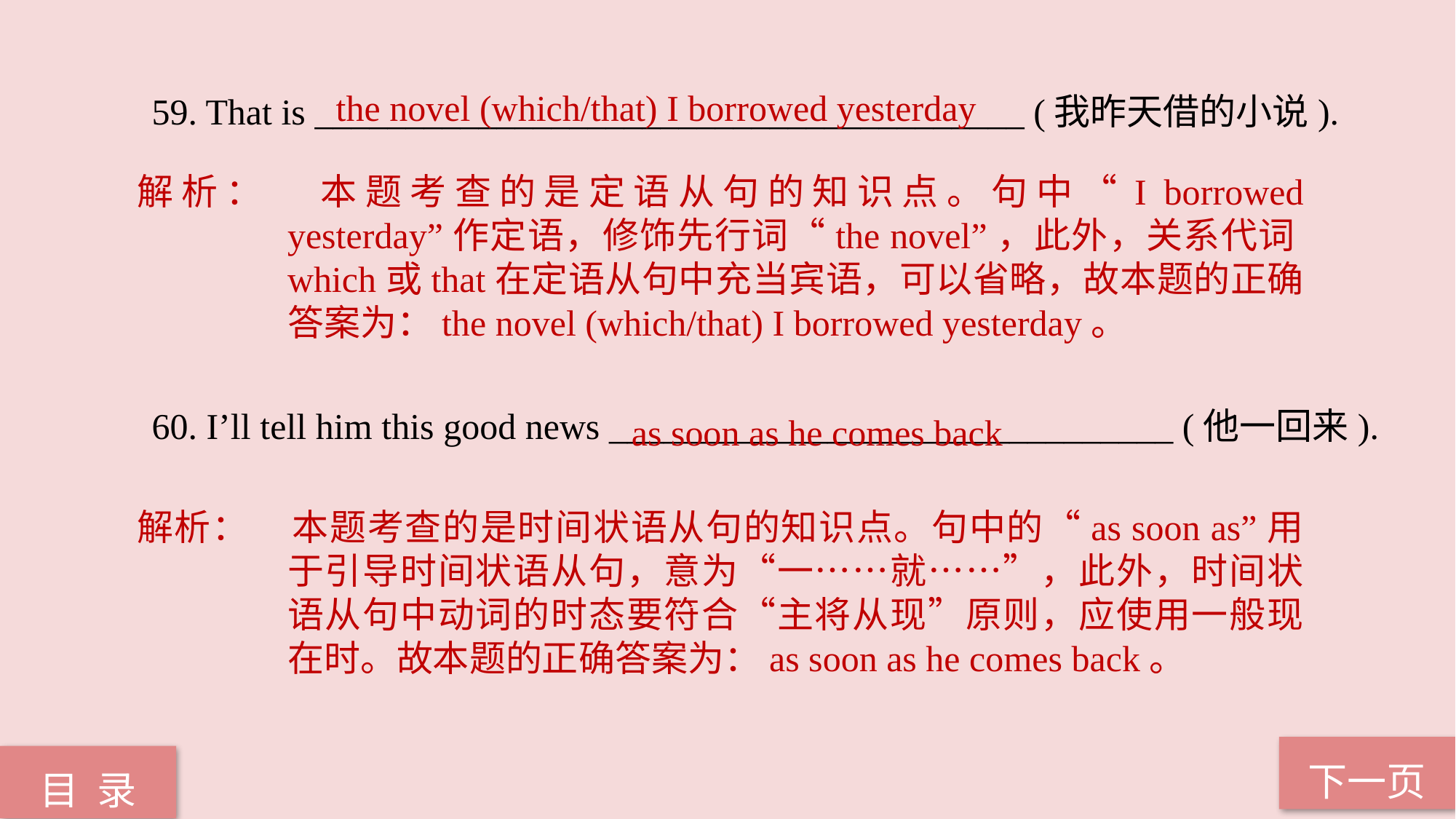

the novel (which/that) I borrowed yesterday
59. That is _______________________________________ (我昨天借的小说).

60. I’ll tell him this good news _______________________________ (他一回来).
解析：	本题考查的是定语从句的知识点。句中“I borrowed yesterday”作定语，修饰先行词“the novel”，此外，关系代词which或that在定语从句中充当宾语，可以省略，故本题的正确答案为：the novel (which/that) I borrowed yesterday。
as soon as he comes back
解析：	本题考查的是时间状语从句的知识点。句中的“as soon as”用于引导时间状语从句，意为“一……就……”，此外，时间状语从句中动词的时态要符合“主将从现”原则，应使用一般现在时。故本题的正确答案为：as soon as he comes back。
下一页